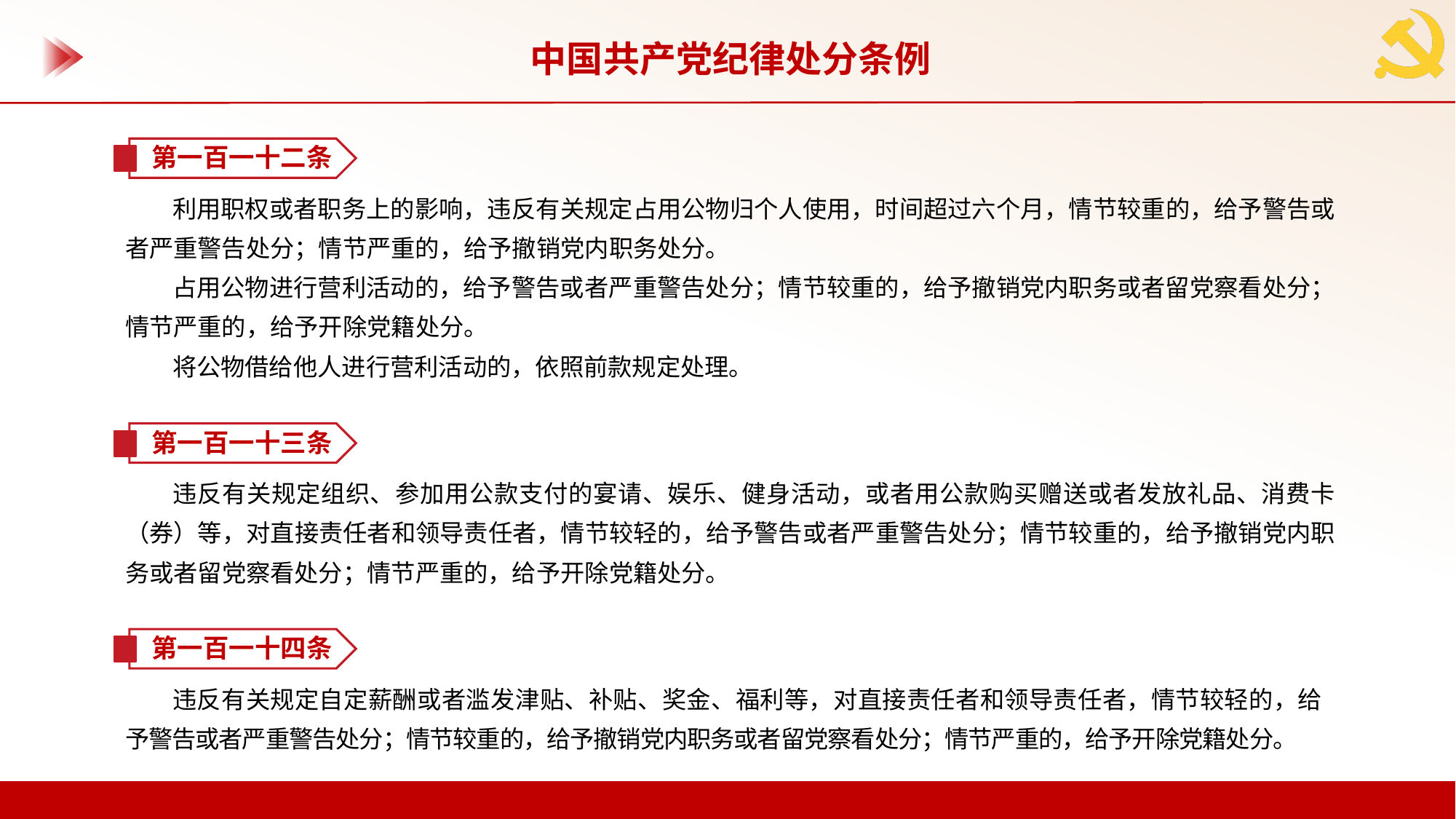

中国共产党纪律处分条例
第一百一十二条

利用职权或者职务上的影响，违反有关规定占用公物归个人使用，时间超过六个月，情节较重的，给予警告或者严重警告处分；情节严重的，给予撤销党内职务处分。
占用公物进行营利活动的，给予警告或者严重警告处分；情节较重的，给予撤销党内职务或者留党察看处分；情节严重的，给予开除党籍处分。
将公物借给他人进行营利活动的，依照前款规定处理。
第一百一十三条

违反有关规定组织、参加用公款支付的宴请、娱乐、健身活动，或者用公款购买赠送或者发放礼品、消费卡（券）等，对直接责任者和领导责任者，情节较轻的，给予警告或者严重警告处分；情节较重的，给予撤销党内职务或者留党察看处分；情节严重的，给予开除党籍处分。
第一百一十四条

违反有关规定自定薪酬或者滥发津贴、补贴、奖金、福利等，对直接责任者和领导责任者，情节较轻的，给予警告或者严重警告处分；情节较重的，给予撤销党内职务或者留党察看处分；情节严重的，给予开除党籍处分。